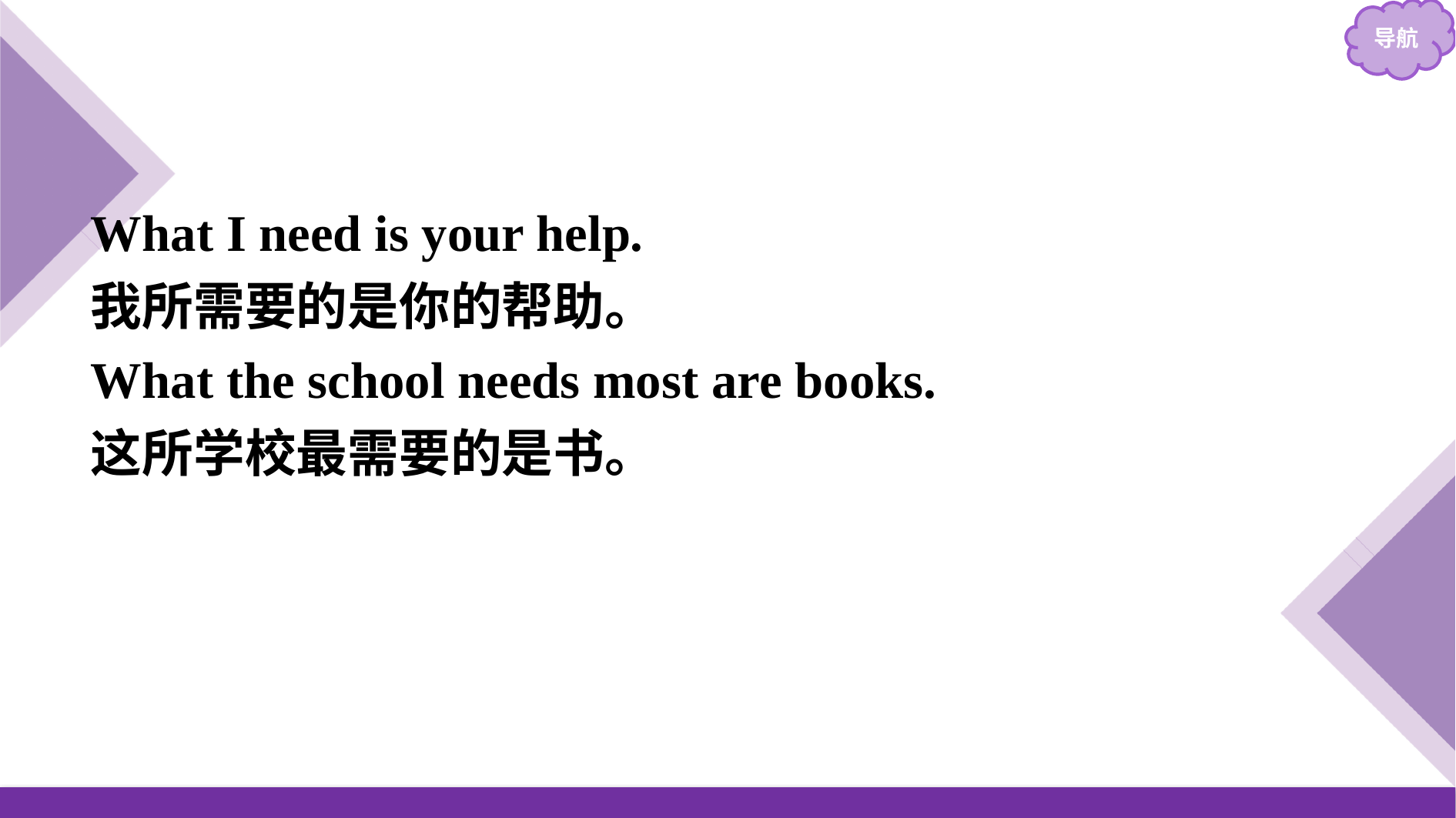

What I need is your help.
我所需要的是你的帮助。
What the school needs most are books.
这所学校最需要的是书。